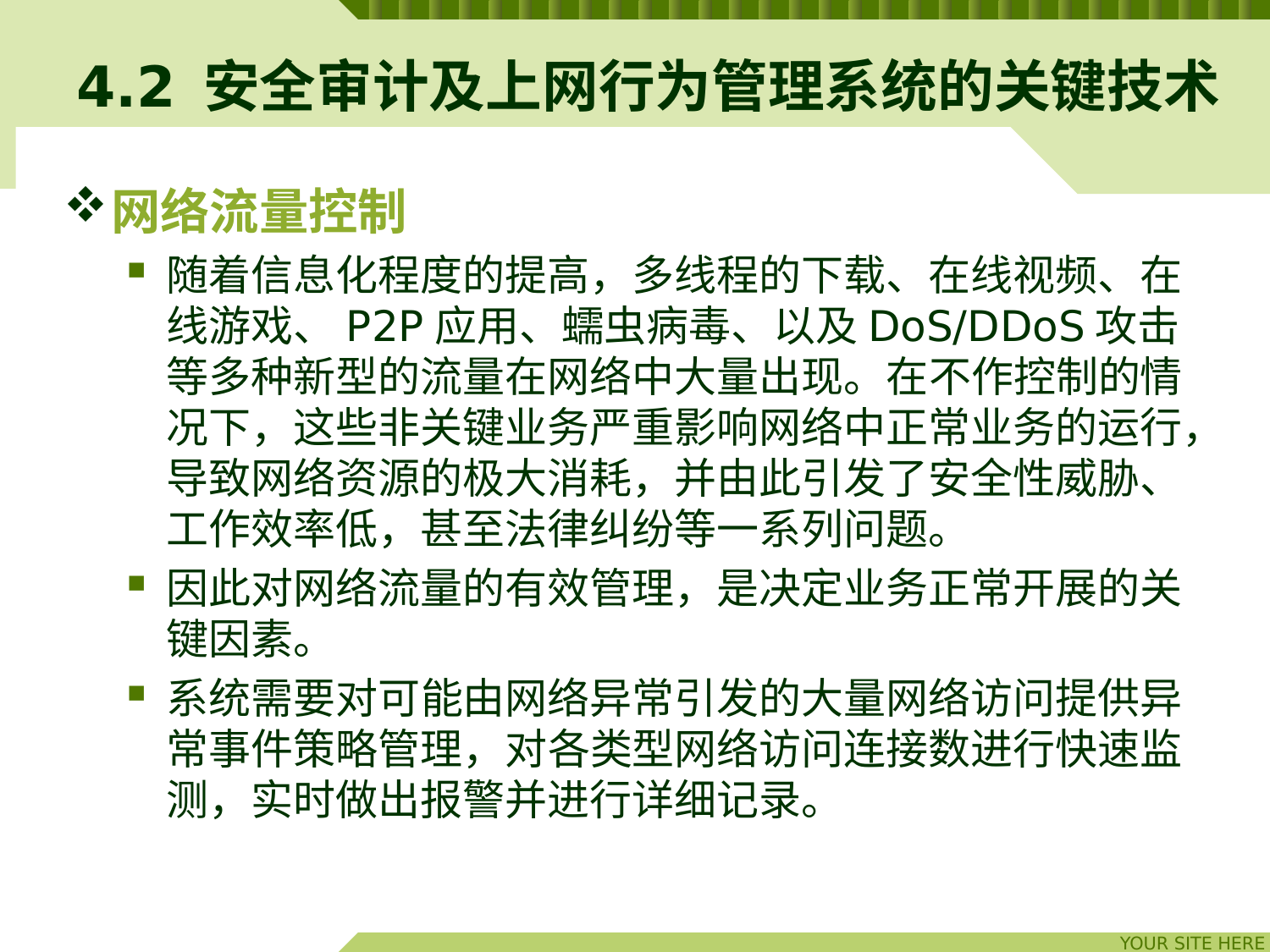

# 4.2	安全审计及上网行为管理系统的关键技术
网络流量控制
随着信息化程度的提高，多线程的下载、在线视频、在线游戏、P2P应用、蠕虫病毒、以及DoS/DDoS攻击等多种新型的流量在网络中大量出现。在不作控制的情况下，这些非关键业务严重影响网络中正常业务的运行，导致网络资源的极大消耗，并由此引发了安全性威胁、工作效率低，甚至法律纠纷等一系列问题。
因此对网络流量的有效管理，是决定业务正常开展的关键因素。
系统需要对可能由网络异常引发的大量网络访问提供异常事件策略管理，对各类型网络访问连接数进行快速监测，实时做出报警并进行详细记录。